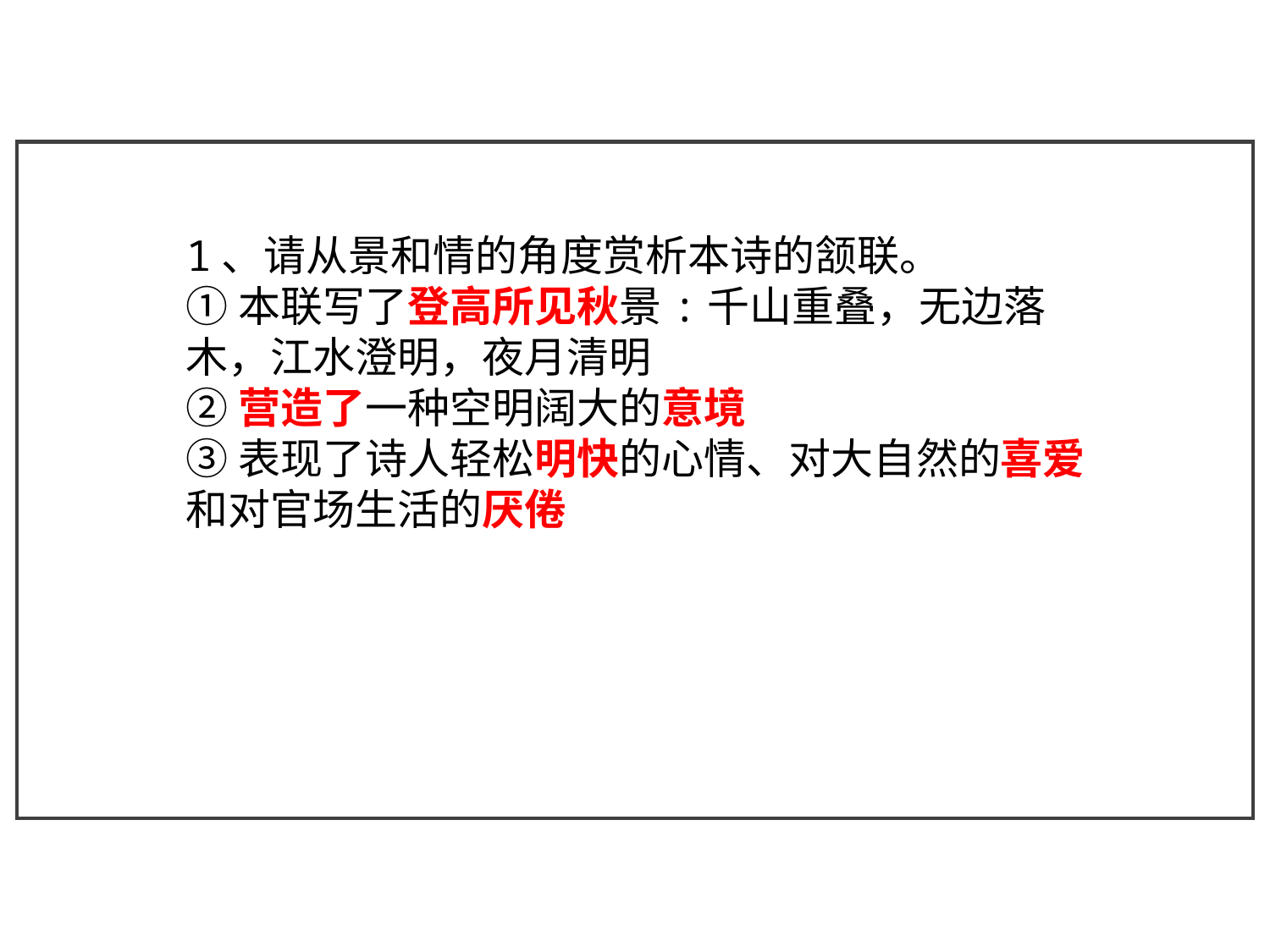

1、请从景和情的角度赏析本诗的颔联。
①本联写了登高所见秋景:千山重叠，无边落木，江水澄明，夜月清明
②营造了一种空明阔大的意境
③表现了诗人轻松明快的心情、对大自然的喜爱和对官场生活的厌倦